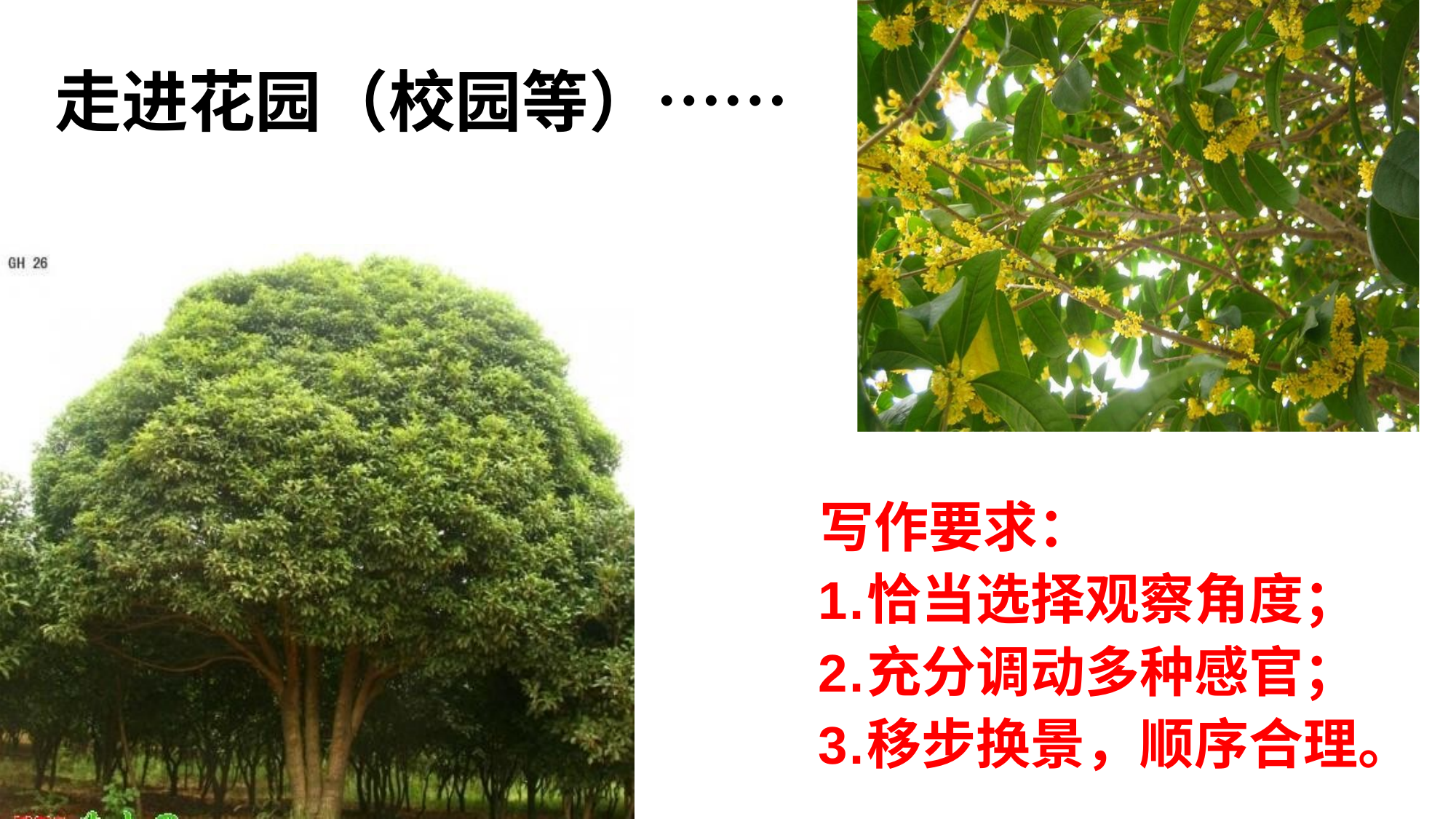

# 走进花园（校园等）……
写作要求：
恰当选择观察角度；
充分调动多种感官；
移步换景，顺序合理。